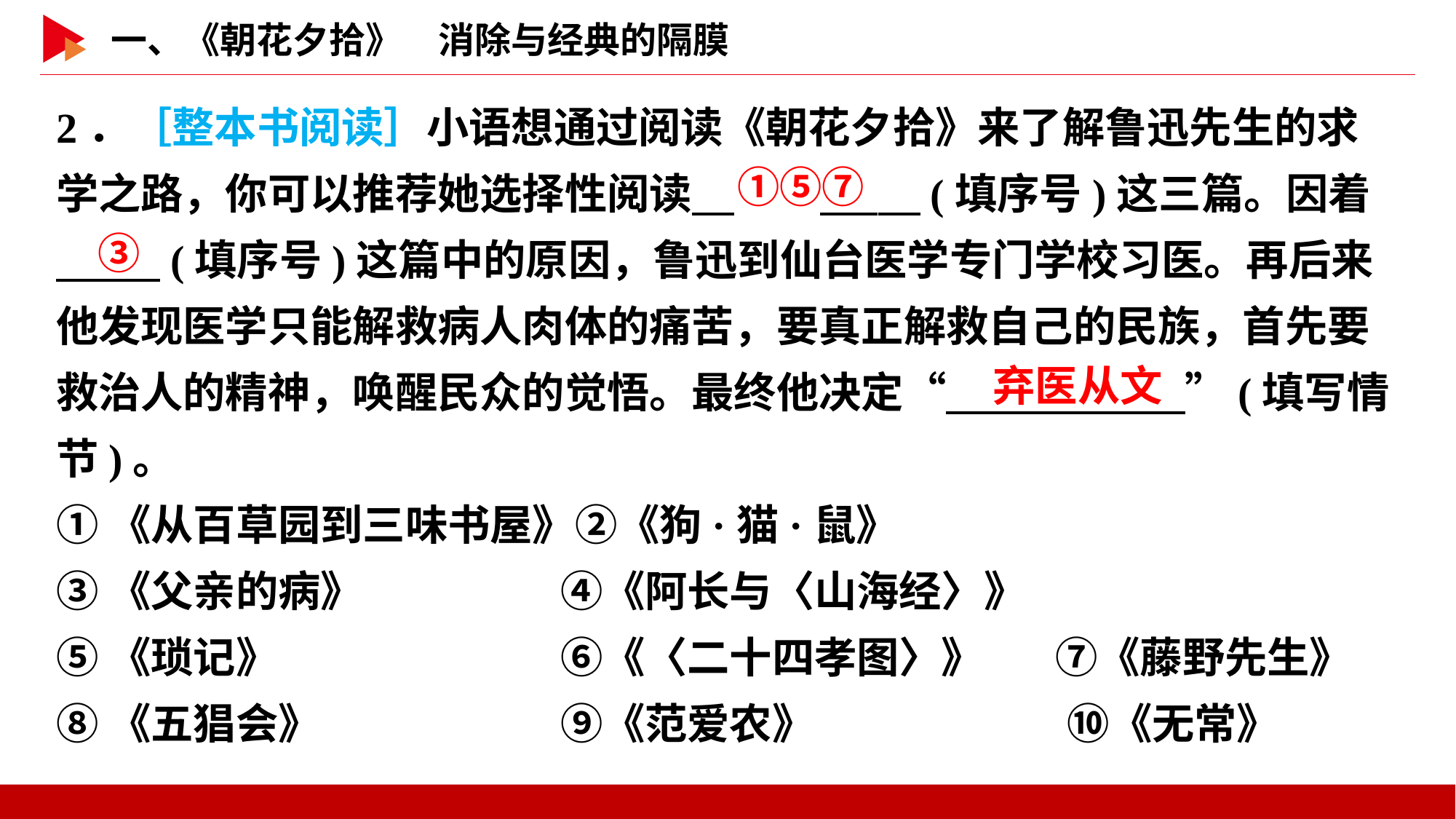

2．［整本书阅读］小语想通过阅读《朝花夕拾》来了解鲁迅先生的求学之路，你可以推荐她选择性阅读　	      　(填序号)这三篇。因着
　  　(填序号)这篇中的原因，鲁迅到仙台医学专门学校习医。再后来他发现医学只能解救病人肉体的痛苦，要真正解救自己的民族，首先要救治人的精神，唤醒民众的觉悟。最终他决定“　                　”(填写情节)。
①《从百草园到三味书屋》②《狗·猫·鼠》
③《父亲的病》　	       ④《阿长与〈山海经〉》
⑤《琐记》　		       ⑥《〈二十四孝图〉》　   ⑦《藤野先生》
⑧《五猖会》　		       ⑨《范爱农》　		   ⑩《无常》
①⑤⑦
③
弃医从文